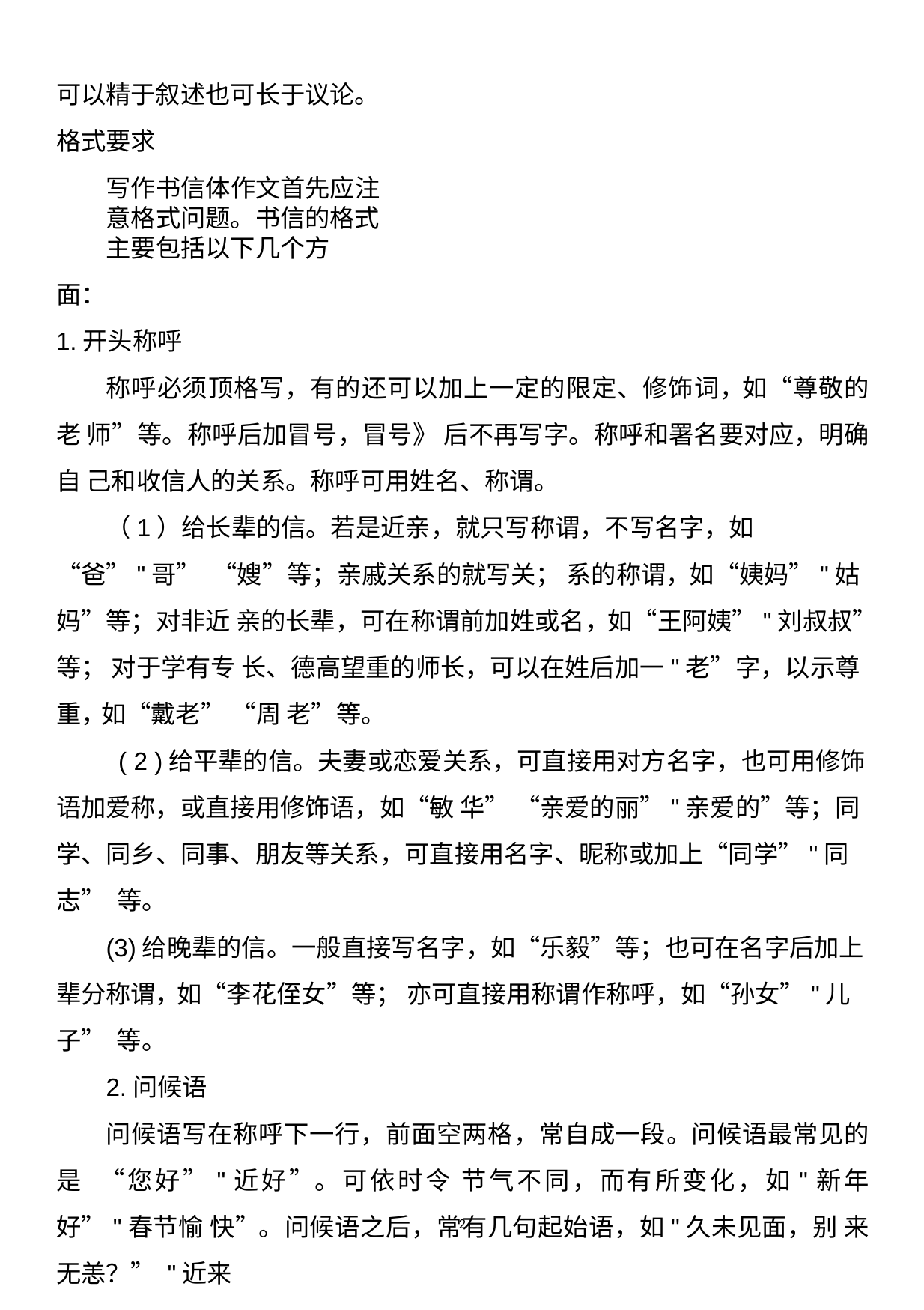

可以精于叙述也可长于议论。 格式要求
写作书信体作文首先应注意格式问题。书信的格式主要包括以下几个方
面：
1.开头称呼
称呼必须顶格写，有的还可以加上一定的限定、修饰词，如“尊敬的老 师”等。称呼后加冒号，冒号》 后不再写字。称呼和署名要对应，明确自 己和收信人的关系。称呼可用姓名、称谓。
（1）给长辈的信。若是近亲，就只写称谓，不写名字，如“爸”"哥”  “嫂”等；亲戚关系的就写关； 系的称谓，如“姨妈”"姑妈”等；对非近 亲的长辈，可在称谓前加姓或名，如“王阿姨”"刘叔叔”等； 对于学有专 长、德高望重的师长，可以在姓后加一"老”字，以示尊重，如“戴老” “周 老”等。
( 2 )给平辈的信。夫妻或恋爱关系，可直接用对方名字，也可用修饰 语加爱称，或直接用修饰语，如“敏 华” “亲爱的丽”"亲爱的”等；同 学、同乡、同事、朋友等关系，可直接用名字、昵称或加上“同学”"同 志”  等。
(3)给晚辈的信。一般直接写名字，如“乐毅”等；也可在名字后加上 辈分称谓，如“李花侄女”等； 亦可直接用称谓作称呼，如“孙女”"儿子”  等。
2.问候语
问候语写在称呼下一行，前面空两格，常自成一段。问候语最常见的是  “您好”"近好”。可依时令 节气不同，而有所变化，如"新年好”"春节愉 快”。问候语之后，常有几句起始语，如"久未见面，别 来无恙？” "近来
2